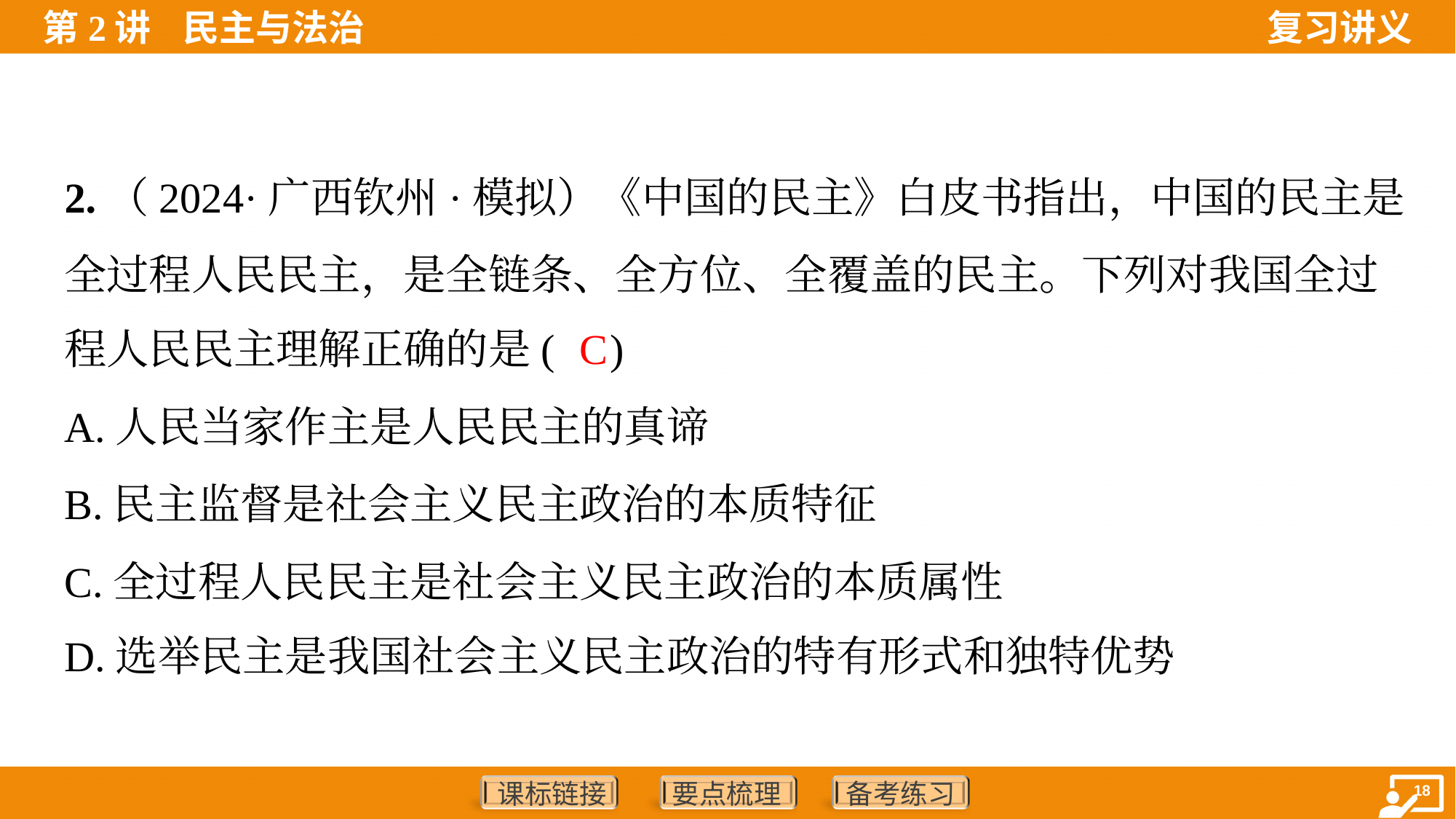

2.（2024·广西钦州·模拟）《中国的民主》白皮书指出，中国的民主是
全过程人民民主，是全链条、全方位、全覆盖的民主。下列对我国全过
程人民民主理解正确的是(     )
C
A.人民当家作主是人民民主的真谛
B.民主监督是社会主义民主政治的本质特征
C.全过程人民民主是社会主义民主政治的本质属性
D.选举民主是我国社会主义民主政治的特有形式和独特优势